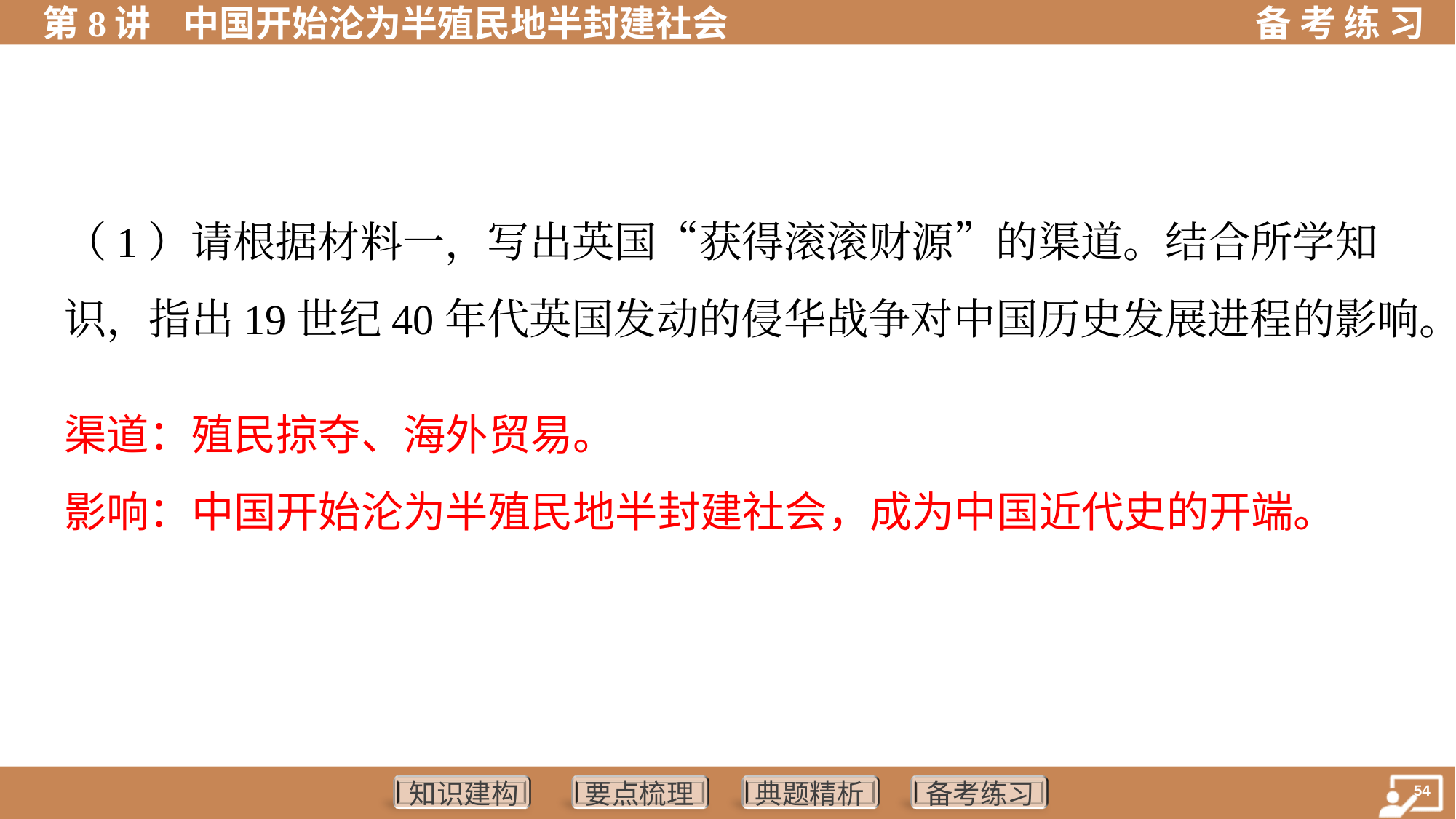

（1）请根据材料一，写出英国“获得滚滚财源”的渠道。结合所学知
识，指出19世纪40年代英国发动的侵华战争对中国历史发展进程的影响。
渠道：殖民掠夺、海外贸易。
影响：中国开始沦为半殖民地半封建社会，成为中国近代史的开端。